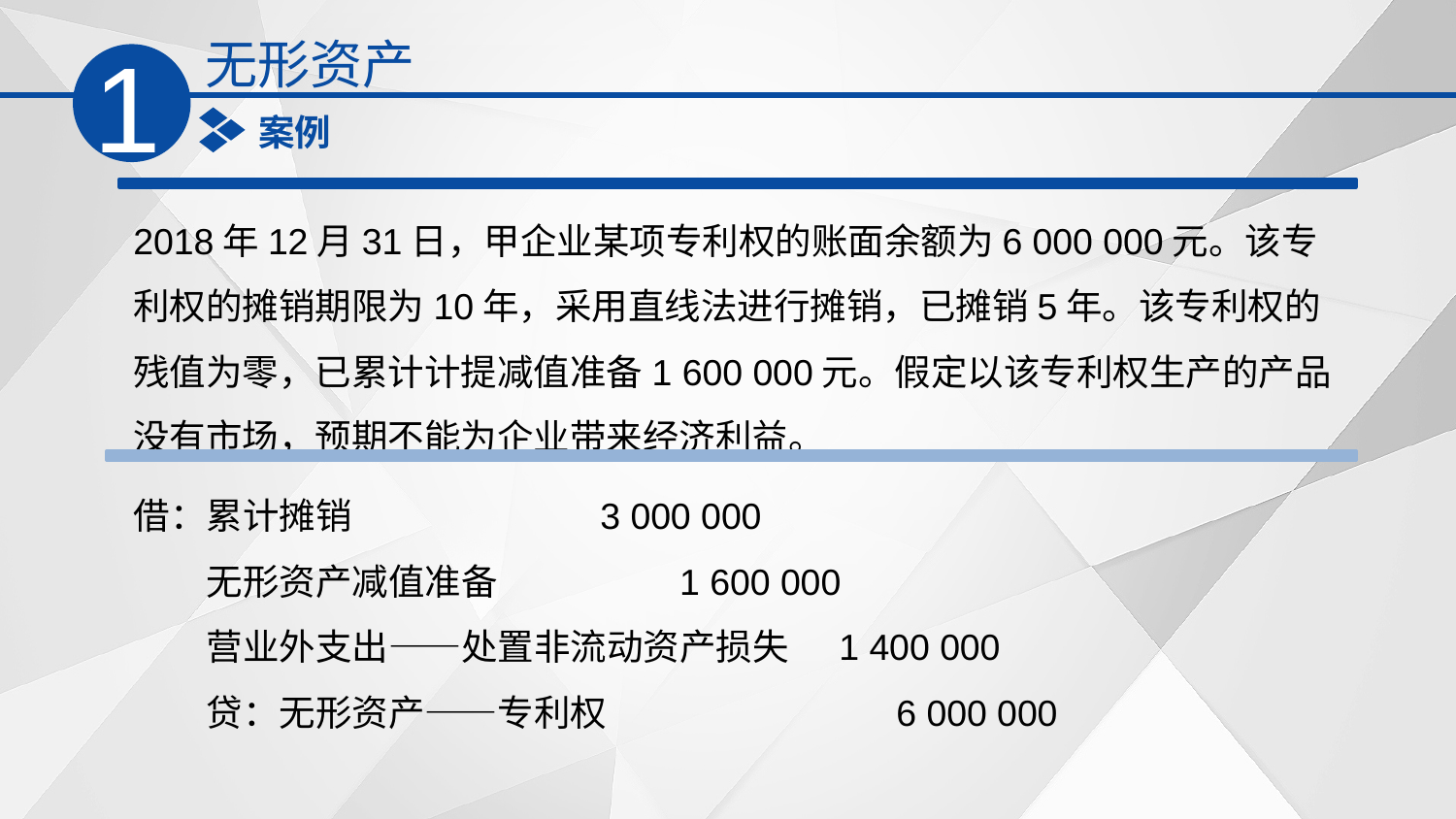

无形资产
1

案例

2018年12月31日，甲企业某项专利权的账面余额为6 000 000元。该专利权的摊销期限为10年，采用直线法进行摊销，已摊销5年。该专利权的残值为零，已累计计提减值准备1 600 000元。假定以该专利权生产的产品没有市场，预期不能为企业带来经济利益。

借：累计摊销                             3 000 000
　　无形资产减值准备                     1 600 000
　　营业外支出——处置非流动资产损失     1 400 000
　　贷：无形资产——专利权                                  6 000 000